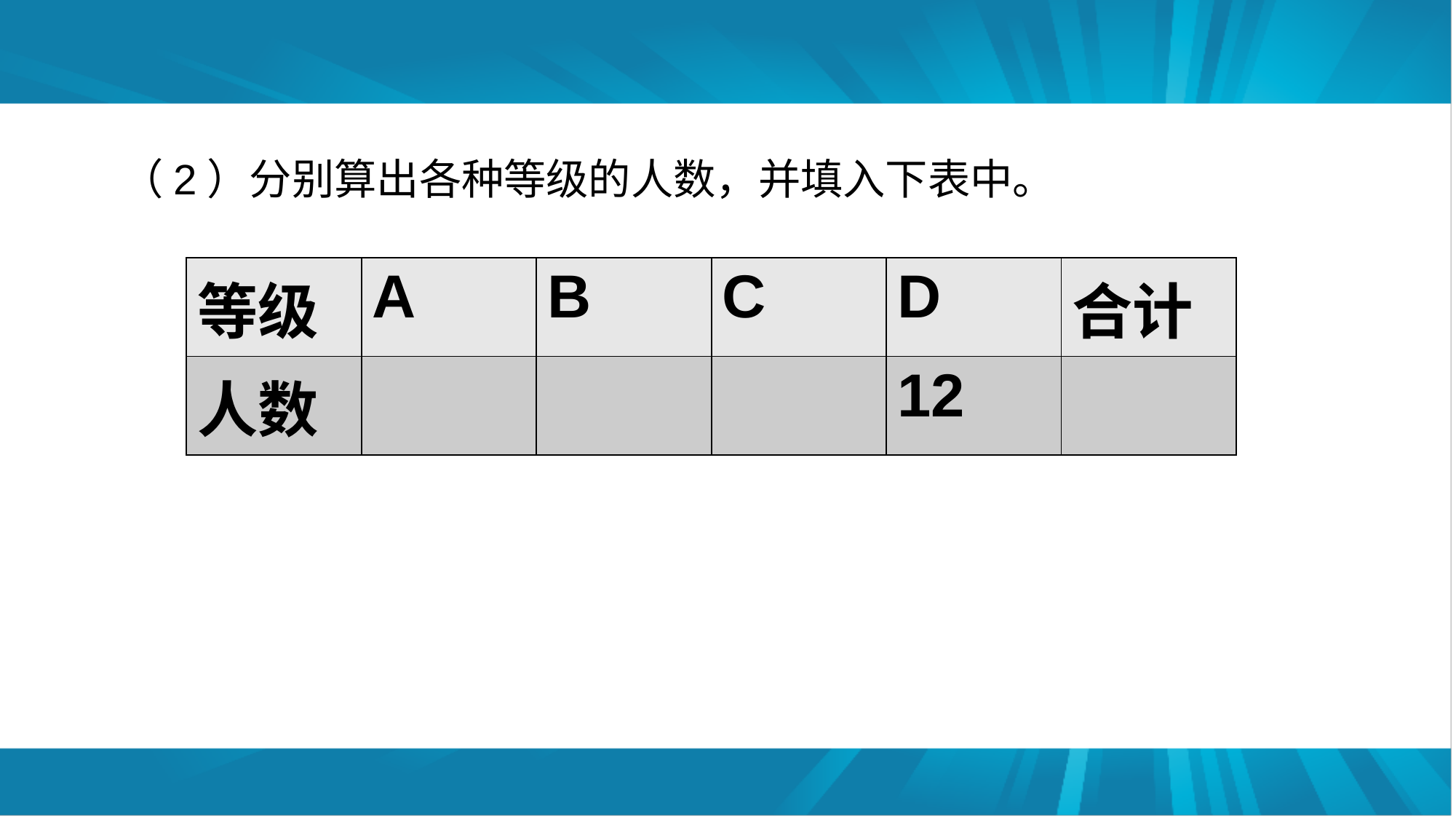

（2）分别算出各种等级的人数，并填入下表中。
| 等级 | A | B | C | D | 合计 |
| --- | --- | --- | --- | --- | --- |
| 人数 |  |  |  | 12 |  |